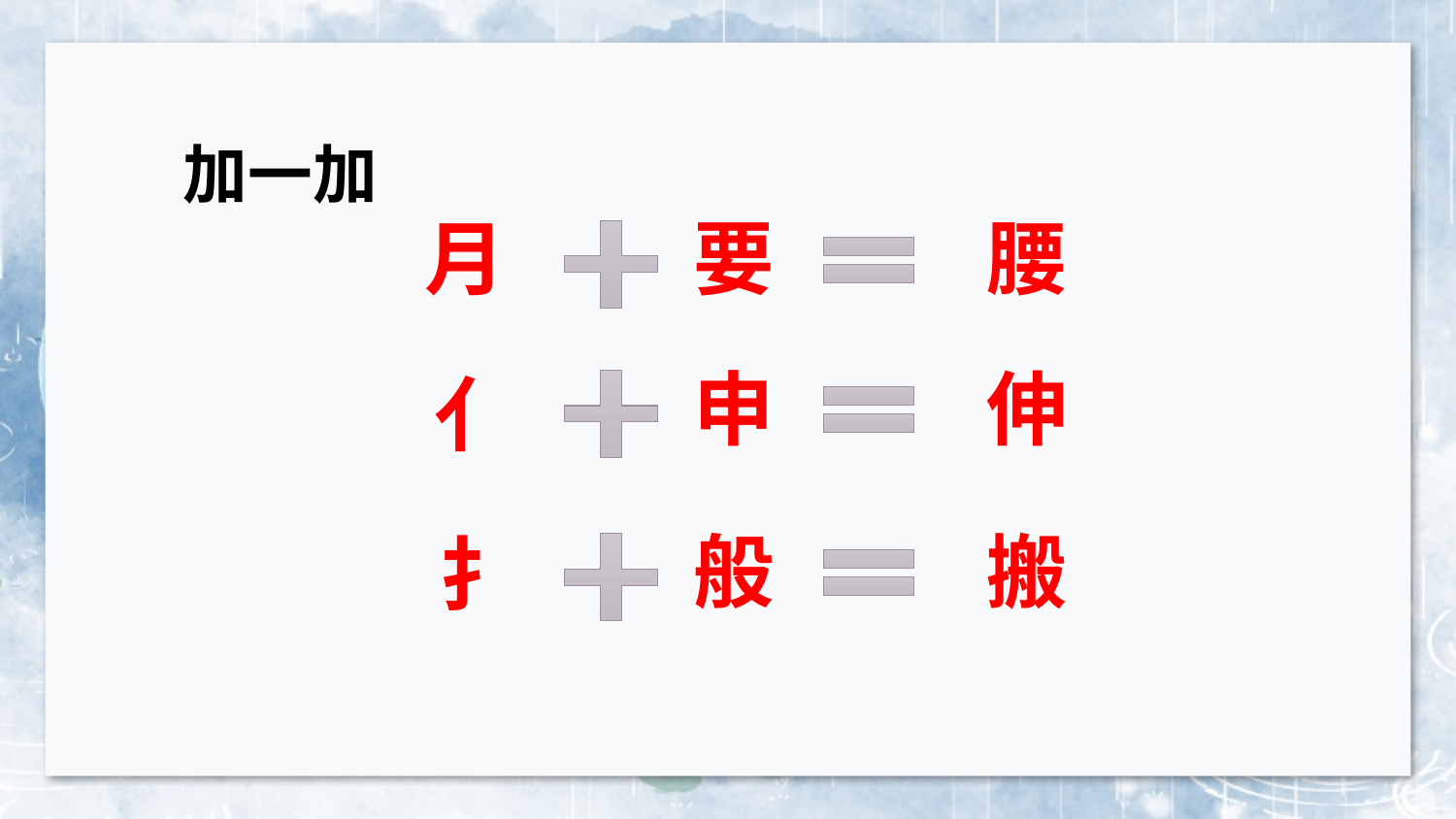

加一加
月
要
腰

申
伸
亻

般
搬
扌